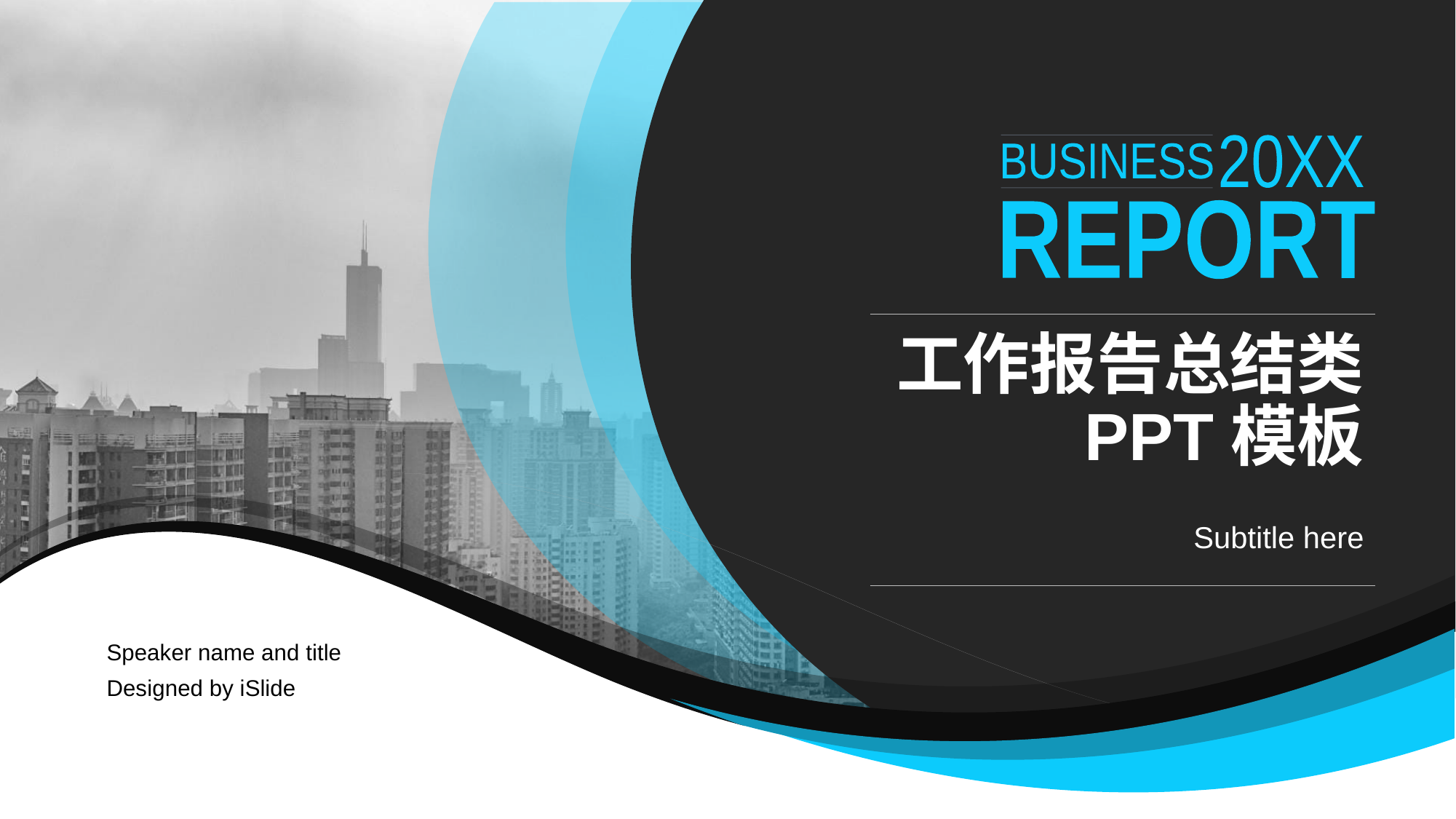

20XX
BUSINESS
REPORT
# 工作报告总结类 PPT模板
Subtitle here
Speaker name and title
Designed by iSlide